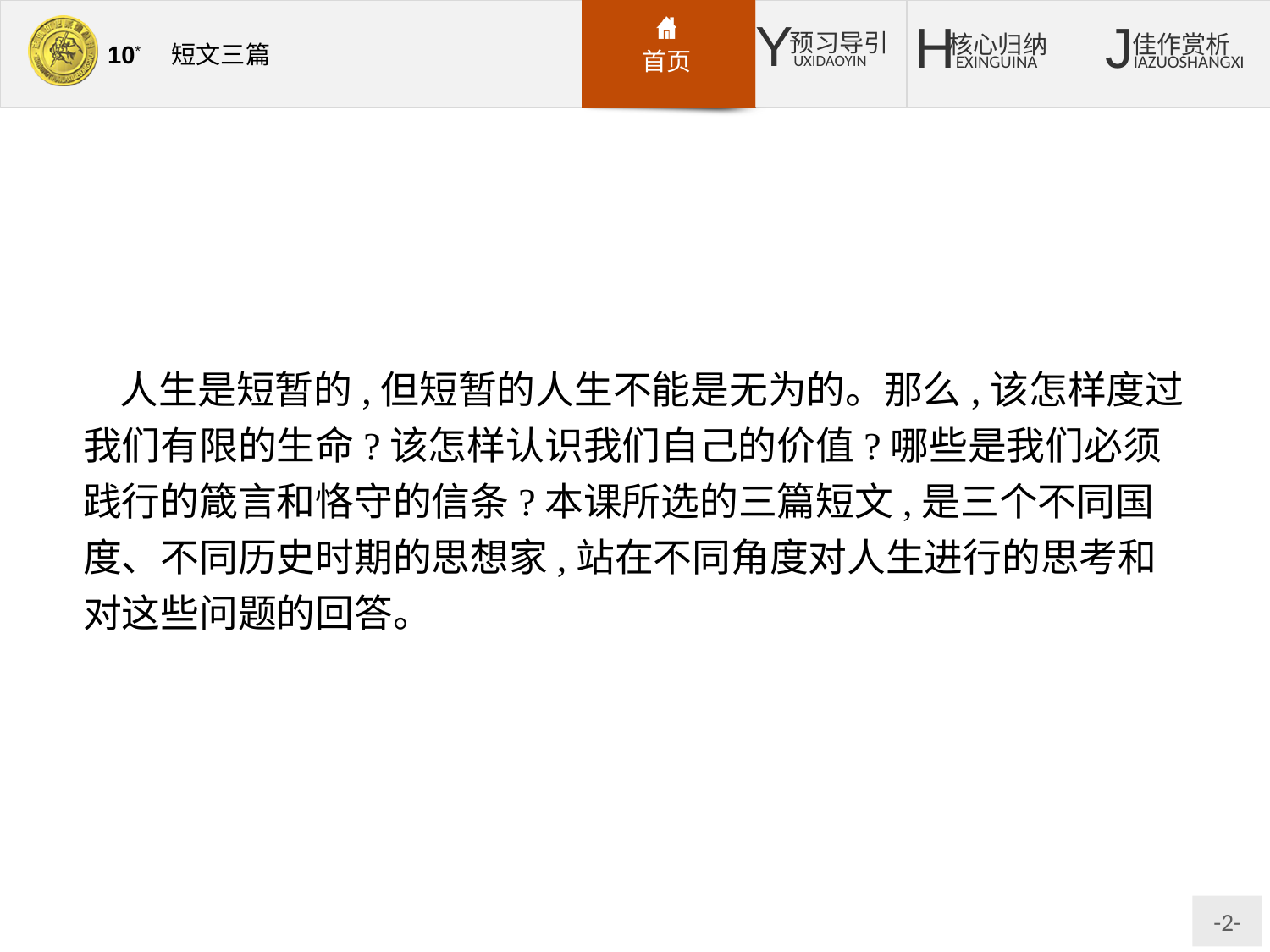

人生是短暂的,但短暂的人生不能是无为的。那么,该怎样度过我们有限的生命?该怎样认识我们自己的价值?哪些是我们必须践行的箴言和恪守的信条?本课所选的三篇短文,是三个不同国度、不同历史时期的思想家,站在不同角度对人生进行的思考和对这些问题的回答。